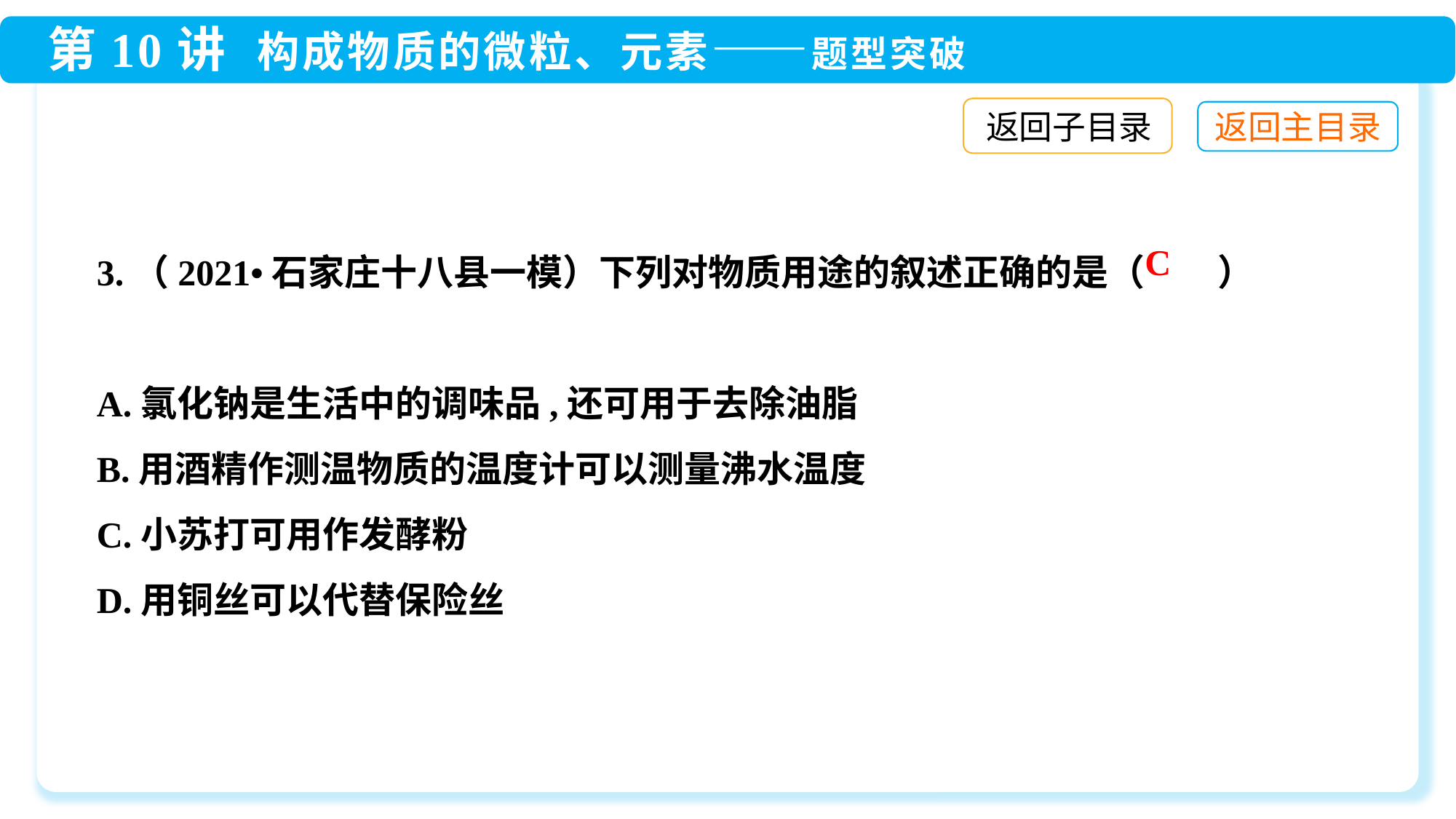

返回子目录
3.（2021•石家庄十八县一模）下列对物质用途的叙述正确的是（　　）

A.氯化钠是生活中的调味品,还可用于去除油脂
B.用酒精作测温物质的温度计可以测量沸水温度
C.小苏打可用作发酵粉
D.用铜丝可以代替保险丝
C